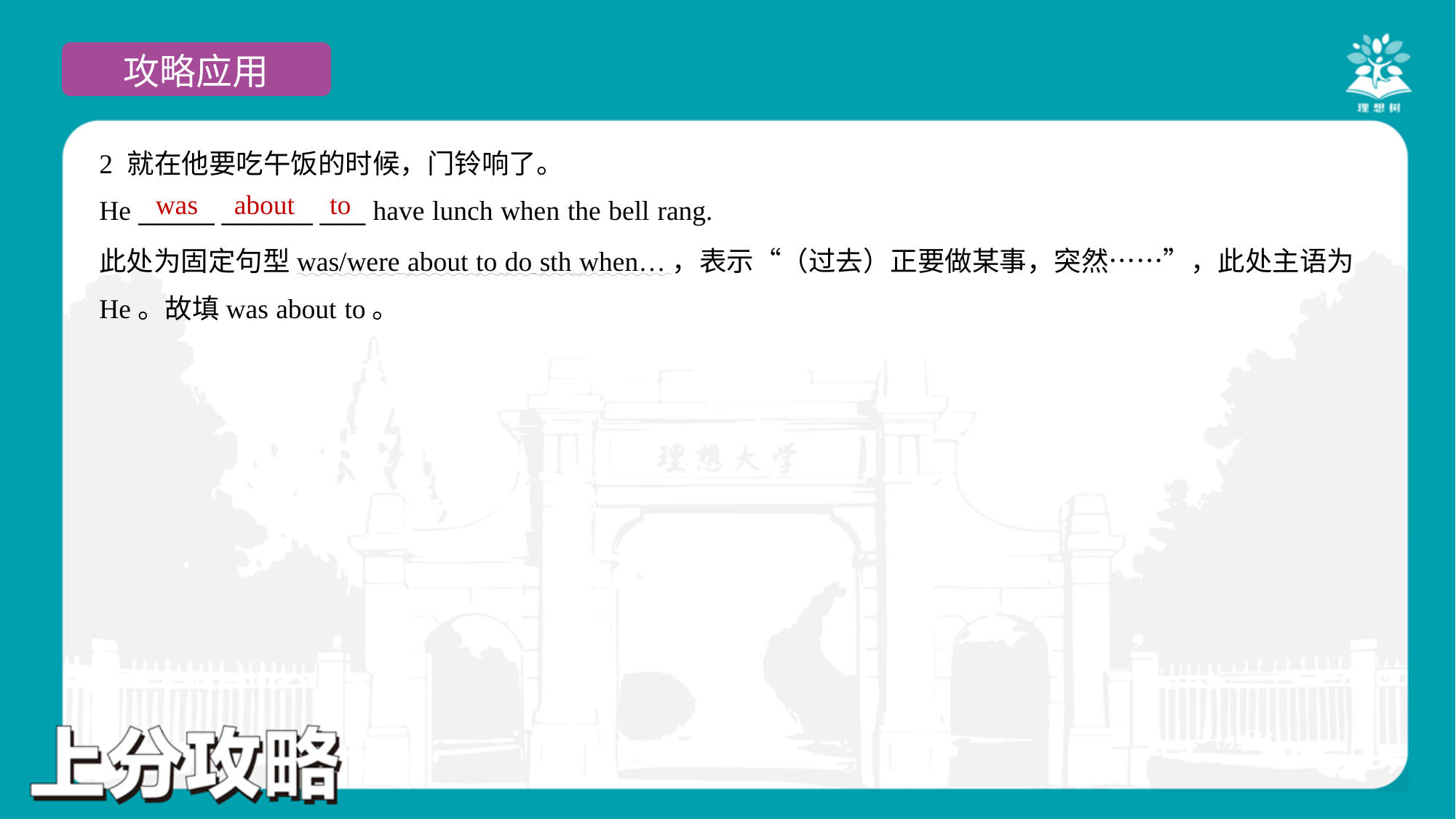

2 就在他要吃午饭的时候，门铃响了。
He _____ ______ ___ have lunch when the bell rang.
was
about
to
此处为固定句型was/were about to do sth when…，表示“（过去）正要做某事，突然……”，此处主语为
He。故填was about to。